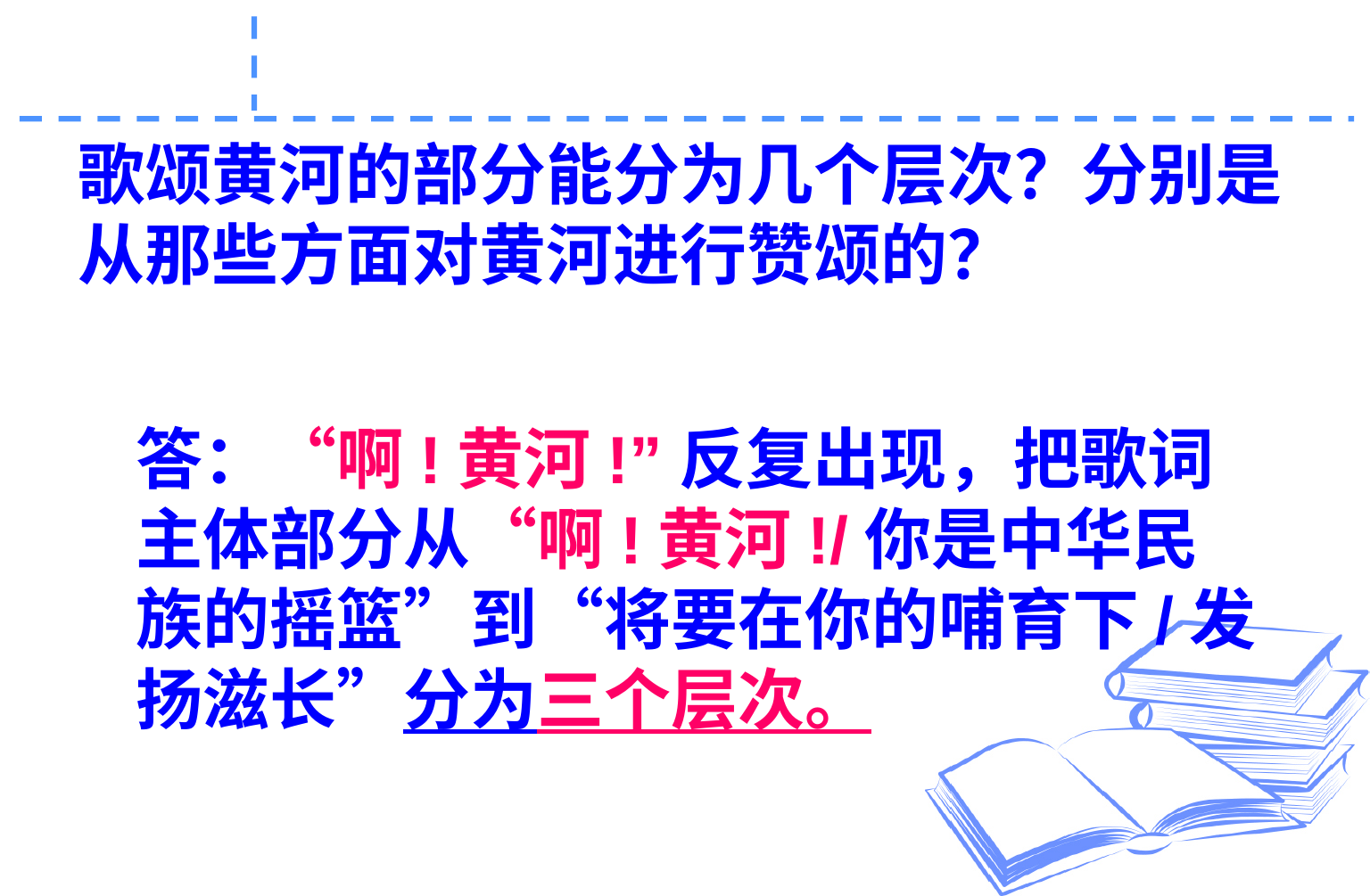

歌颂黄河的部分能分为几个层次？分别是从那些方面对黄河进行赞颂的？
答：“啊!黄河!”反复出现，把歌词主体部分从“啊!黄河!/你是中华民族的摇篮”到“将要在你的哺育下/发扬滋长”分为三个层次。